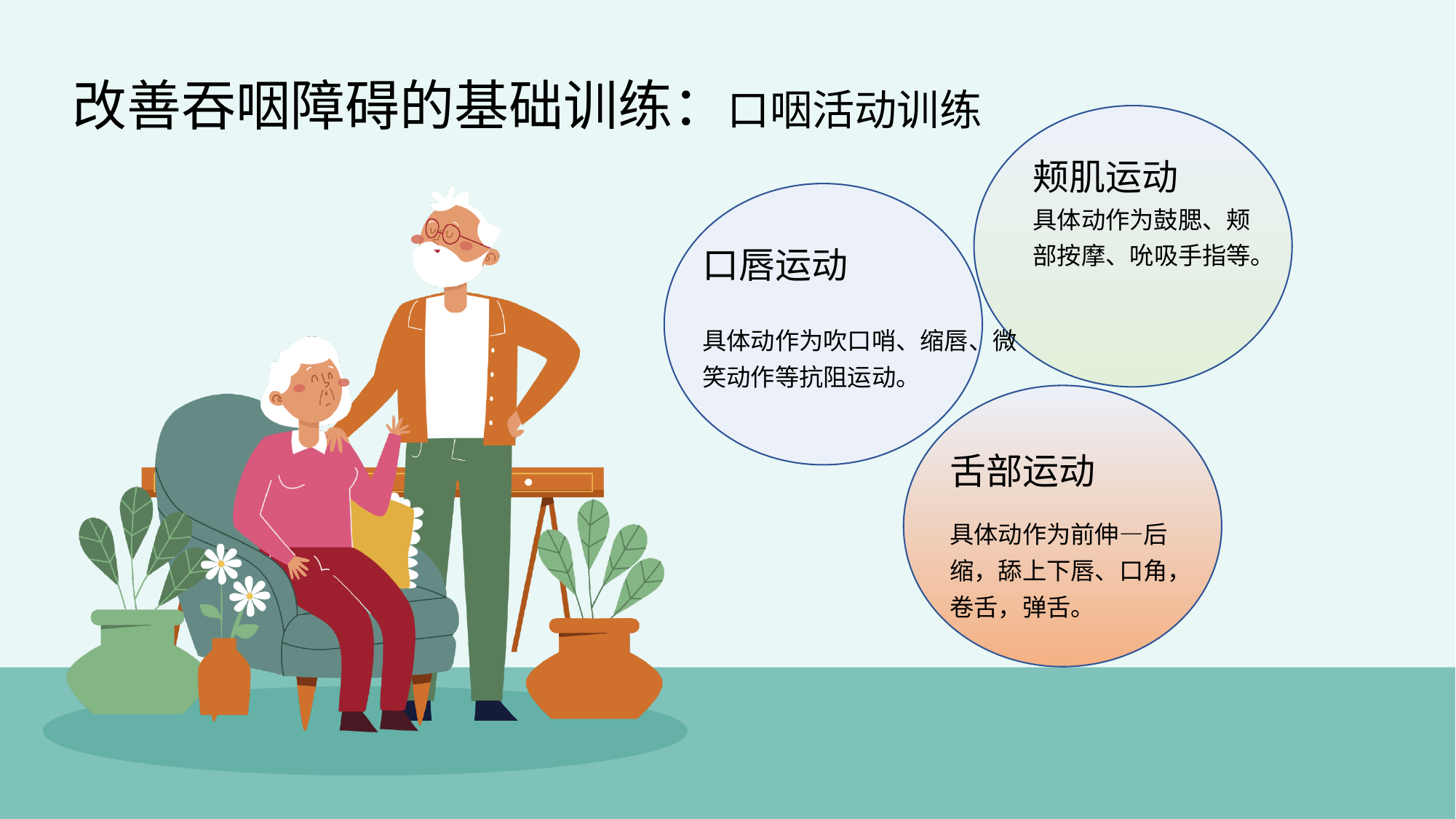

改善吞咽障碍的基础训练：口咽活动训练

颊肌运动

具体动作为鼓腮、颊部按摩、吮吸手指等。
口唇运动
具体动作为吹口哨、缩唇、微笑动作等抗阻运动。

舌部运动
具体动作为前伸—后缩，舔上下唇、口角，卷舌，弹舌。